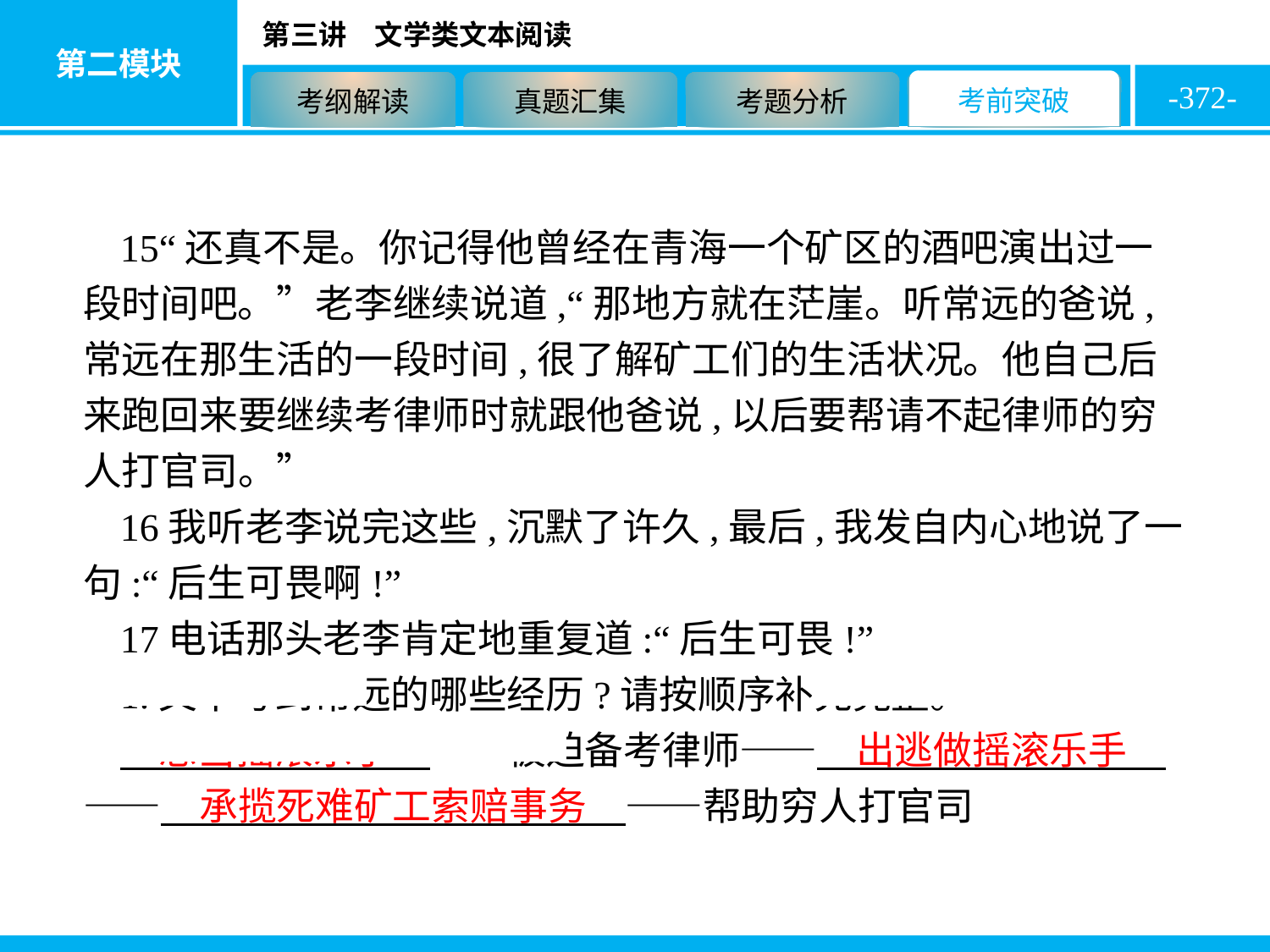

-372-
15“还真不是。你记得他曾经在青海一个矿区的酒吧演出过一段时间吧。”老李继续说道,“那地方就在茫崖。听常远的爸说,常远在那生活的一段时间,很了解矿工们的生活状况。他自己后来跑回来要继续考律师时就跟他爸说,以后要帮请不起律师的穷人打官司。”
16我听老李说完这些,沉默了许久,最后,我发自内心地说了一句:“后生可畏啊!”
17电话那头老李肯定地重复道:“后生可畏!”
1.文中写到常远的哪些经历?请按顺序补充完整。
　想当摇滚乐手　——被迫备考律师——　出逃做摇滚乐手　——　承揽死难矿工索赔事务　——帮助穷人打官司